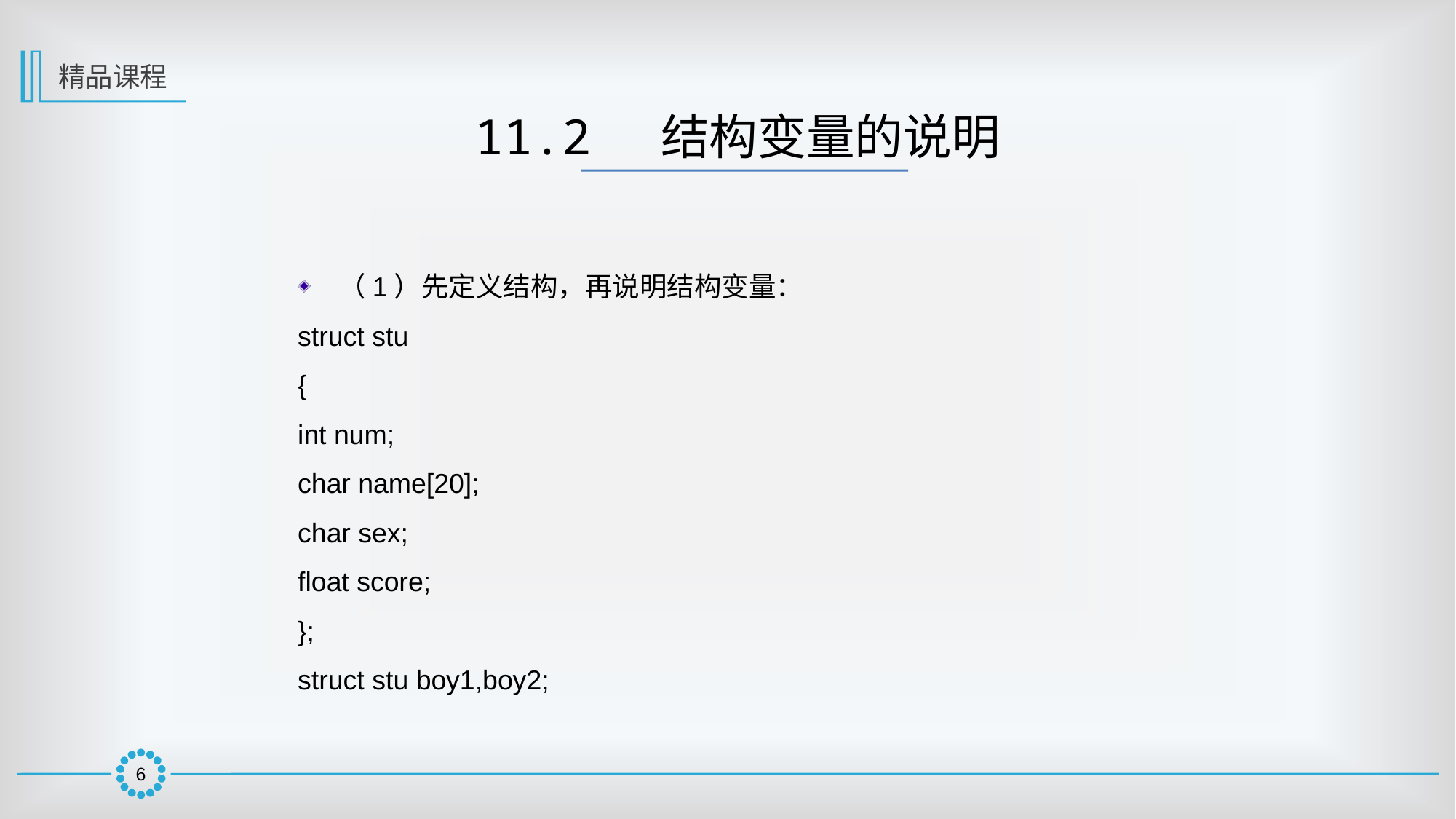

精品课程
11.2  结构变量的说明

（1）先定义结构，再说明结构变量：
struct stu
{
int num;
char name[20];
char sex;
float score;
};
struct stu boy1,boy2;

6